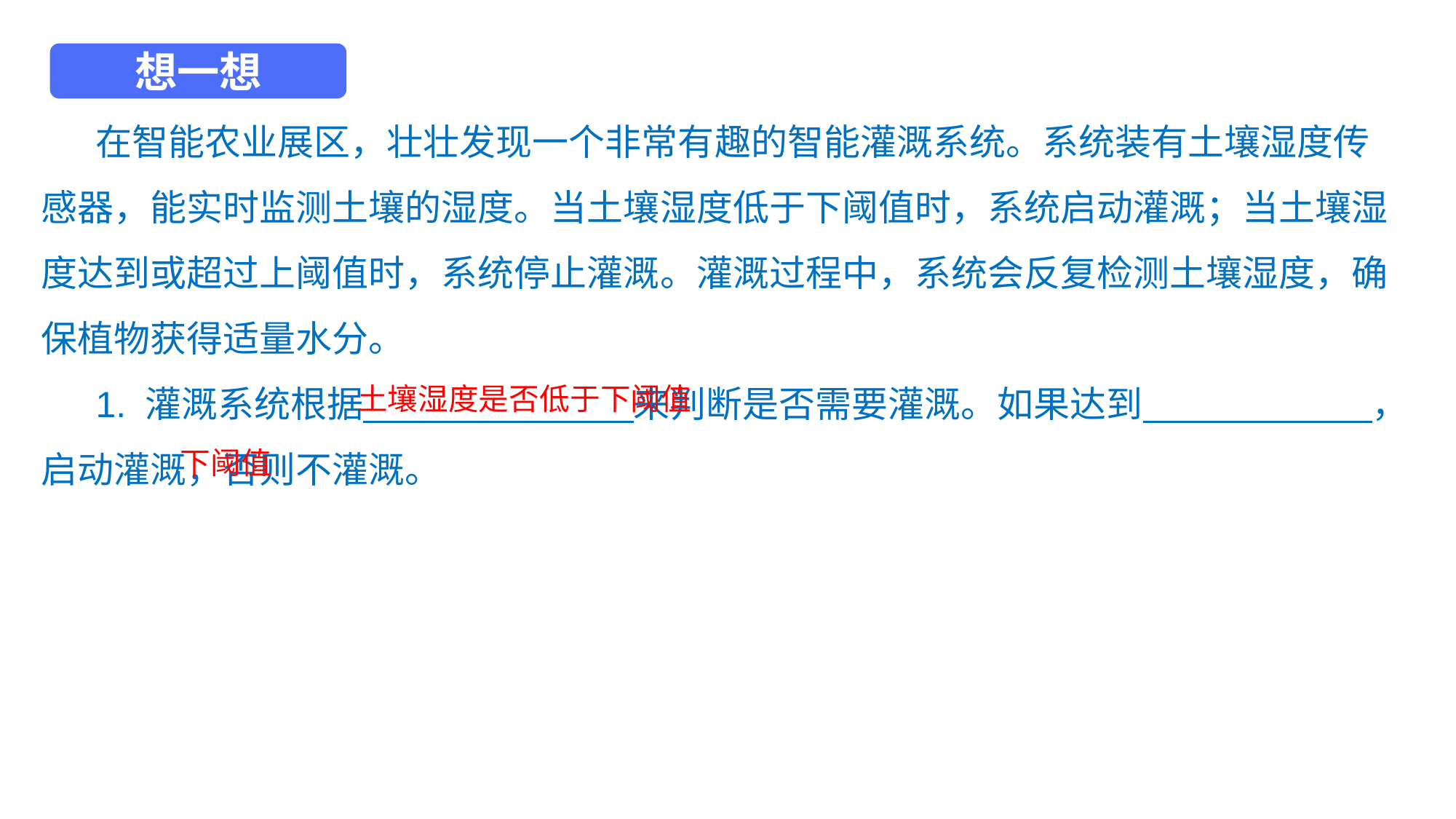

想一想
在智能农业展区，壮壮发现一个非常有趣的智能灌溉系统。系统装有土壤湿度传感器，能实时监测土壤的湿度。当土壤湿度低于下阈值时，系统启动灌溉；当土壤湿度达到或超过上阈值时，系统停止灌溉。灌溉过程中，系统会反复检测土壤湿度，确保植物获得适量水分。
1. 灌溉系统根据                                 来判断是否需要灌溉。如果达到                            ，启动灌溉，否则不灌溉。

土壤湿度是否低于下阈值
下阈值